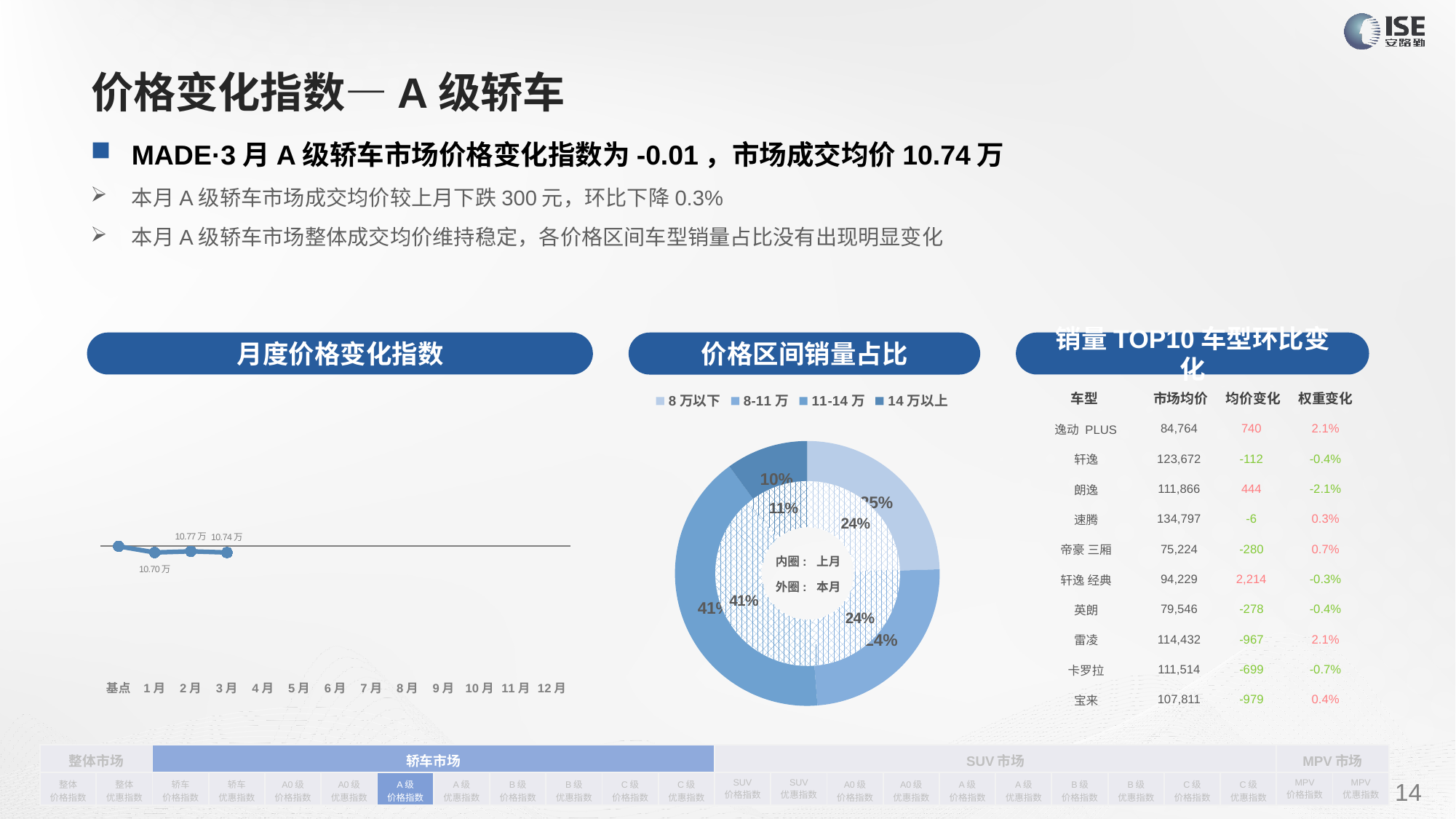

# 价格变化指数—A级轿车
MADE·3月A级轿车市场价格变化指数为-0.01，市场成交均价10.74万
本月A级轿车市场成交均价较上月下跌300元，环比下降0.3%
本月A级轿车市场整体成交均价维持稳定，各价格区间车型销量占比没有出现明显变化
月度价格变化指数

销量TOP10车型环比变化

价格区间销量占比

| 车型 | 市场均价 | 均价变化 | 权重变化 |
| --- | --- | --- | --- |
| 逸动 PLUS | 84,764 | 740 | 2.1% |
| 轩逸 | 123,672 | -112 | -0.4% |
| 朗逸 | 111,866 | 444 | -2.1% |
| 速腾 | 134,797 | -6 | 0.3% |
| 帝豪 三厢 | 75,224 | -280 | 0.7% |
| 轩逸 经典 | 94,229 | 2,214 | -0.3% |
| 英朗 | 79,546 | -278 | -0.4% |
| 雷凌 | 114,432 | -967 | 2.1% |
| 卡罗拉 | 111,514 | -699 | -0.7% |
| 宝来 | 107,811 | -979 | 0.4% |

### Chart

| Category | 销量 |
|---|---|
| 8万以下 | 73073.0 |
| 8-11万 | 72354.0 |
| 11-14万 | 122864.0 |
| 14万以上 | 29876.0 |

### Chart

| Category | Y2022 |
|---|---|
| 基点 | 0.0 |
| 1月 | -0.01 |
| 2月 | -0.00809690129673224 |
| 3月 | -0.01 |
| 4月 | None |
| 5月 | None |
| 6月 | None |
| 7月 | None |
| 8月 | None |
| 9月 | None |
| 10月 | None |
| 11月 | None |
| 12月 | None |

### Chart

| Category | 销售量 |
|---|---|
| 5-8万 | 64284.0 |
| 8-11万 | 63137.0 |
| 11-14万 | 107339.0 |
| 14万以上 | 29529.0 |
内圈:  上月
外圈:  本月
| 整体市场 |  | 轿车市场 |  |  |  |  |  |  |  |  |  | SUV市场 |  |  |  |  |  |  |  |  |  | MPV市场 |  |
| --- | --- | --- | --- | --- | --- | --- | --- | --- | --- | --- | --- | --- | --- | --- | --- | --- | --- | --- | --- | --- | --- | --- | --- |
| 整体 价格指数 | 整体 优惠指数 | 轿车 价格指数 | 轿车 优惠指数 | A0级 价格指数 | A0级 优惠指数 | A级 价格指数 | A级 优惠指数 | B级 价格指数 | B级 优惠指数 | C级 价格指数 | C级 优惠指数 | SUV 价格指数 | SUV 优惠指数 | A0级 价格指数 | A0级 优惠指数 | A级 价格指数 | A级 优惠指数 | B级 价格指数 | B级 优惠指数 | C级 价格指数 | C级 优惠指数 | MPV 价格指数 | MPV 优惠指数 |
请在插入菜单—页眉和页脚中修改此 文本
14